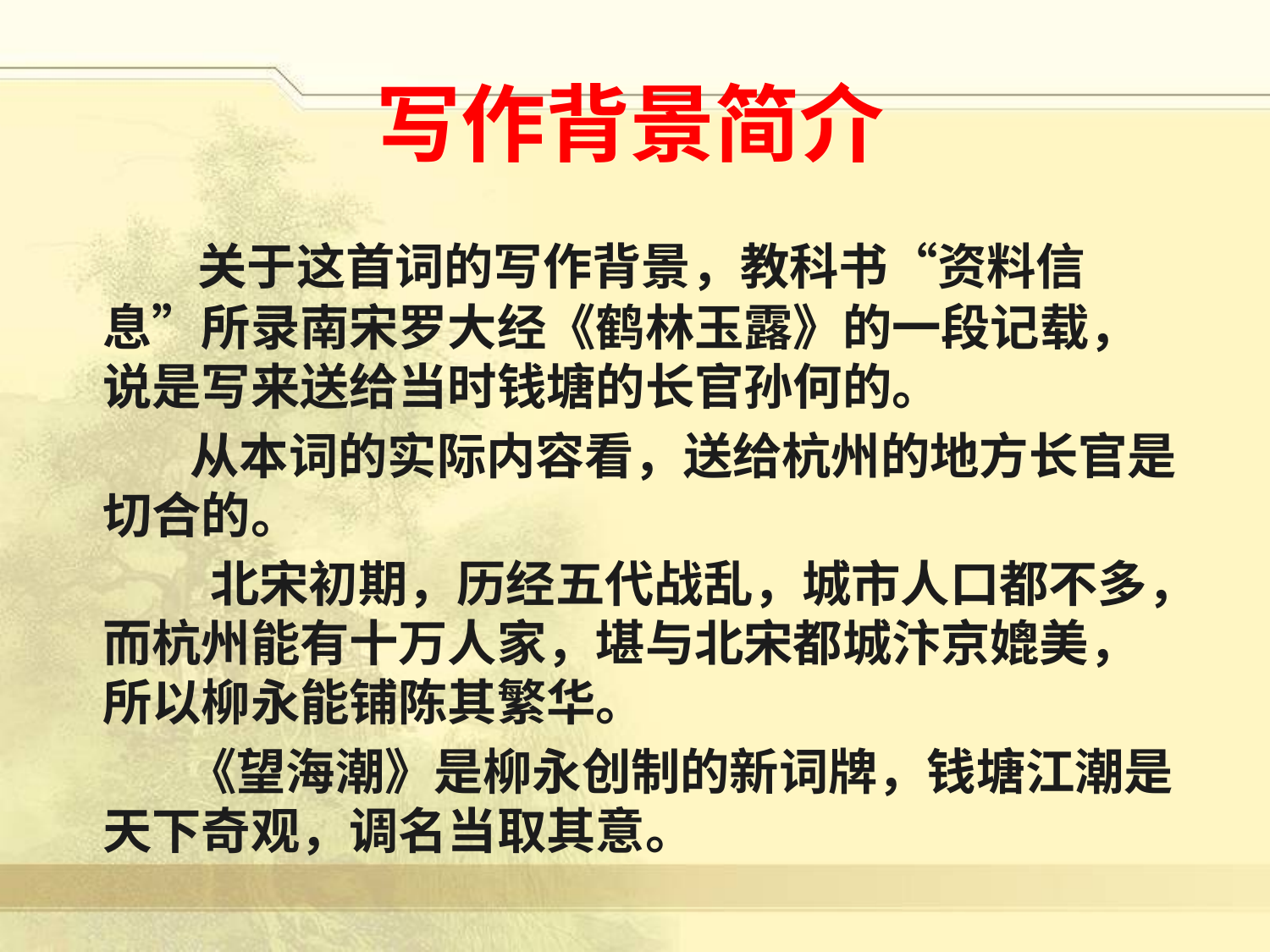

# 写作背景简介
          关于这首词的写作背景，教科书“资料信息”所录南宋罗大经《鹤林玉露》的一段记载，说是写来送给当时钱塘的长官孙何的。
           从本词的实际内容看，送给杭州的地方长官是切合的。
   　　 北宋初期，历经五代战乱，城市人口都不多，而杭州能有十万人家，堪与北宋都城汴京媲美，所以柳永能铺陈其繁华。
　　   《望海潮》是柳永创制的新词牌，钱塘江潮是天下奇观，调名当取其意。